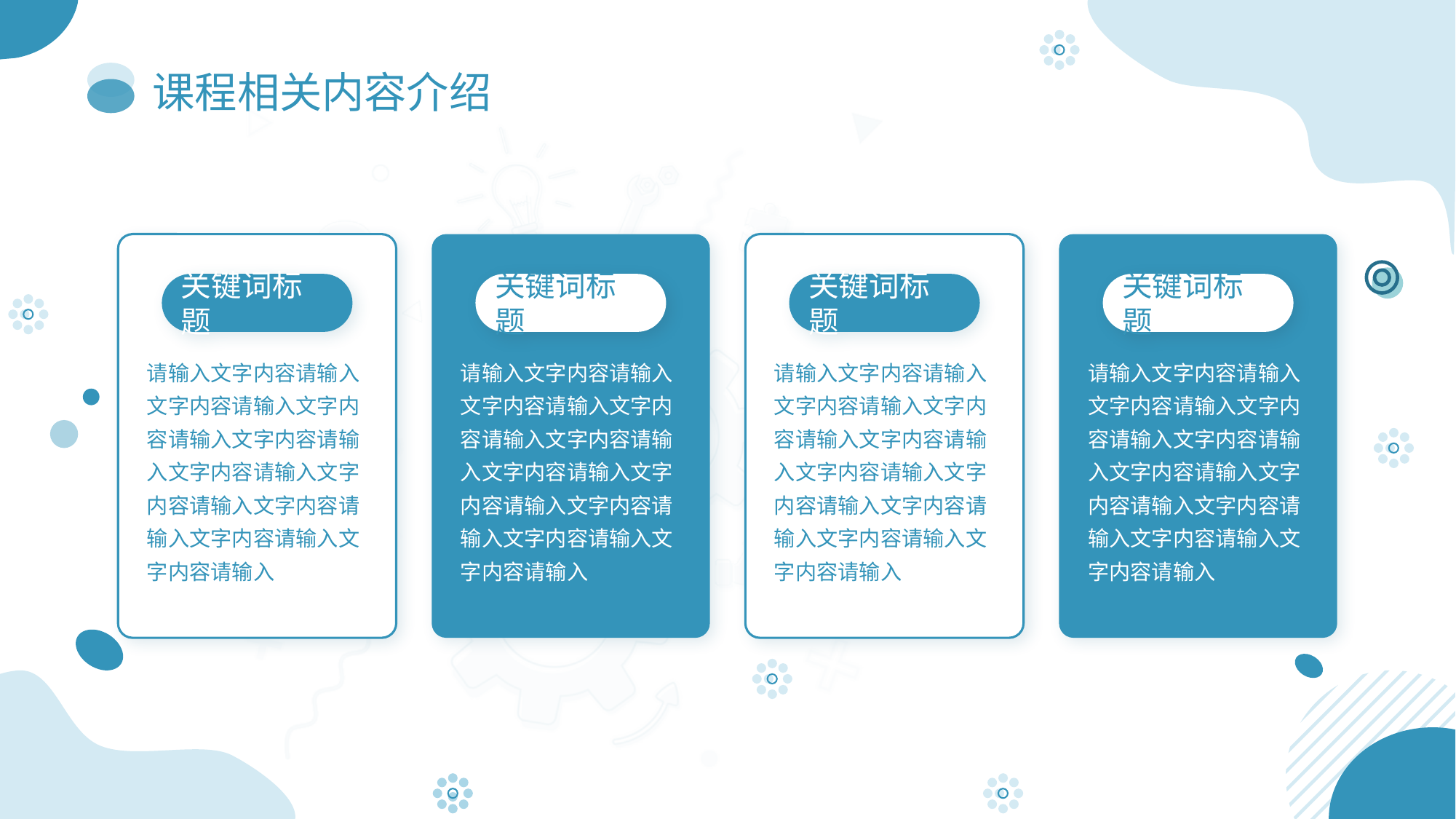

# 课程相关内容介绍

关键词标题
请输入文字内容请输入文字内容请输入文字内容请输入文字内容请输入文字内容请输入文字内容请输入文字内容请输入文字内容请输入文字内容请输入

关键词标题
请输入文字内容请输入文字内容请输入文字内容请输入文字内容请输入文字内容请输入文字内容请输入文字内容请输入文字内容请输入文字内容请输入

关键词标题
请输入文字内容请输入文字内容请输入文字内容请输入文字内容请输入文字内容请输入文字内容请输入文字内容请输入文字内容请输入文字内容请输入

关键词标题
请输入文字内容请输入文字内容请输入文字内容请输入文字内容请输入文字内容请输入文字内容请输入文字内容请输入文字内容请输入文字内容请输入